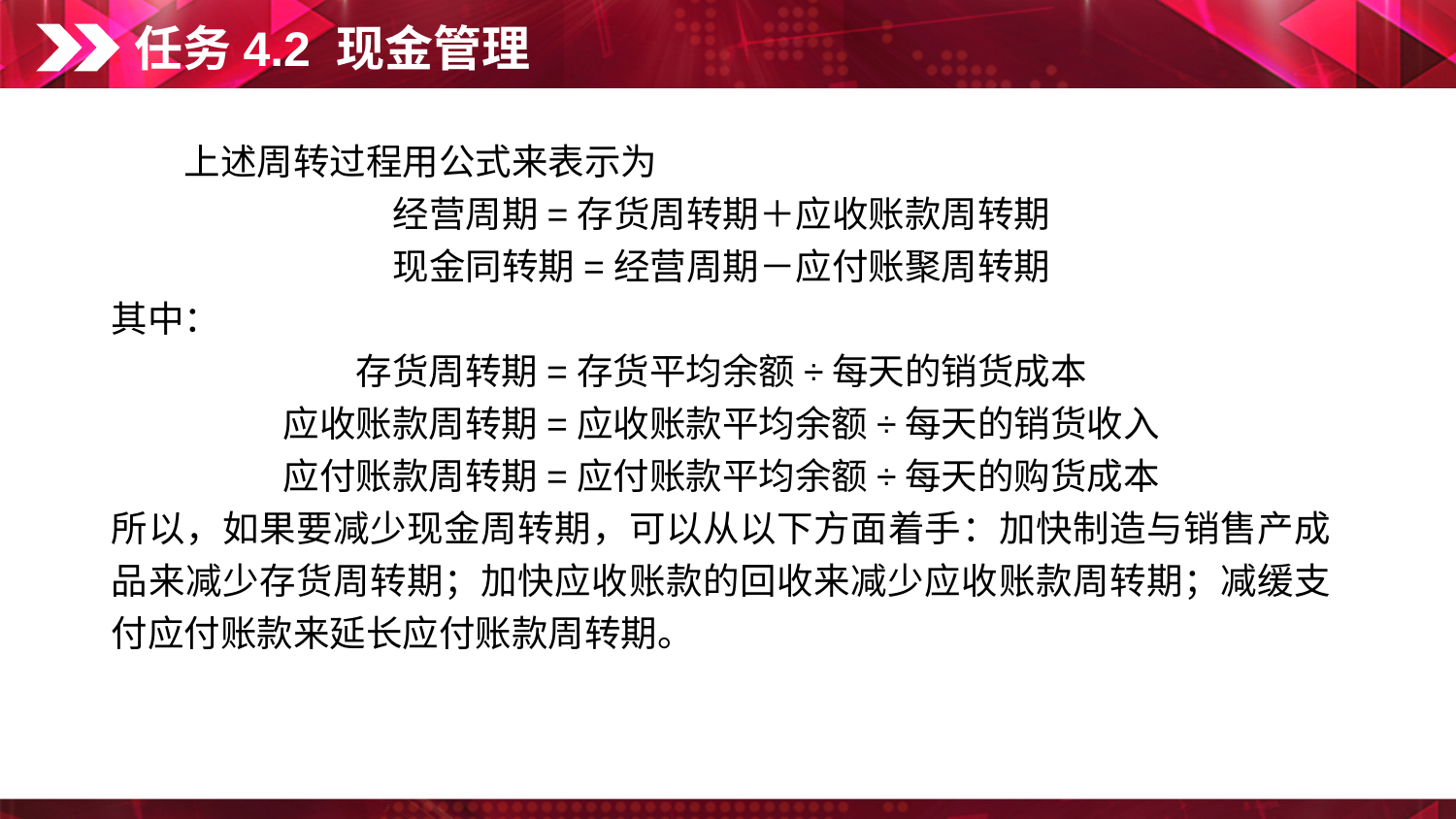

任务4.2 现金管理

　　上述周转过程用公式来表示为
经营周期=存货周转期＋应收账款周转期
现金同转期=经营周期－应付账聚周转期
其中：
存货周转期=存货平均余额÷每天的销货成本
应收账款周转期=应收账款平均余额÷每天的销货收入
应付账款周转期=应付账款平均余额÷每天的购货成本
所以，如果要减少现金周转期，可以从以下方面着手：加快制造与销售产成品来减少存货周转期；加快应收账款的回收来减少应收账款周转期；减缓支付应付账款来延长应付账款周转期。